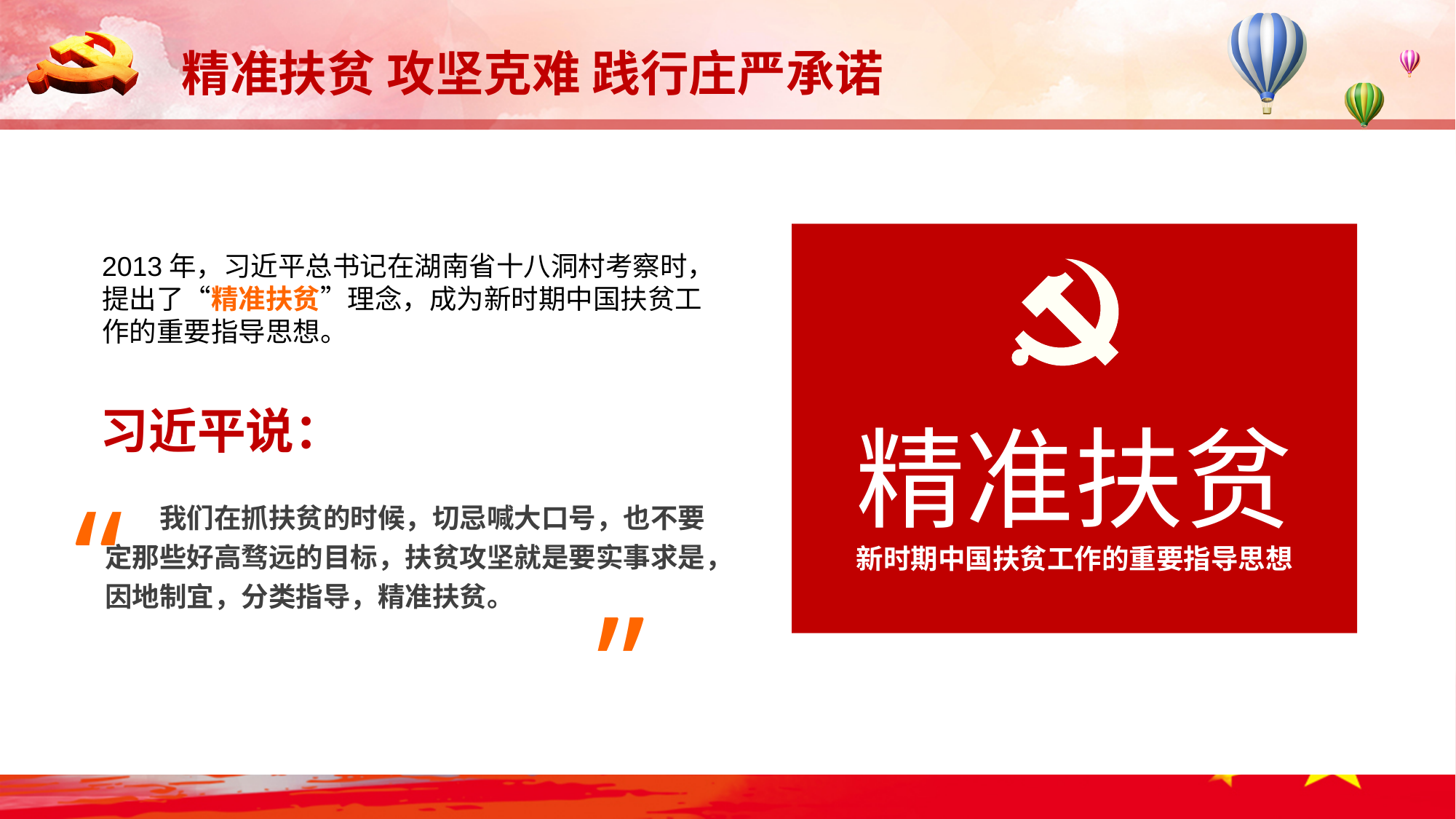

精准扶贫
新时期中国扶贫工作的重要指导思想
2013年，习近平总书记在湖南省十八洞村考察时，提出了“精准扶贫”理念，成为新时期中国扶贫工作的重要指导思想。

习近平说：
“
　　我们在抓扶贫的时候，切忌喊大口号，也不要定那些好高骛远的目标，扶贫攻坚就是要实事求是，因地制宜，分类指导，精准扶贫。
”